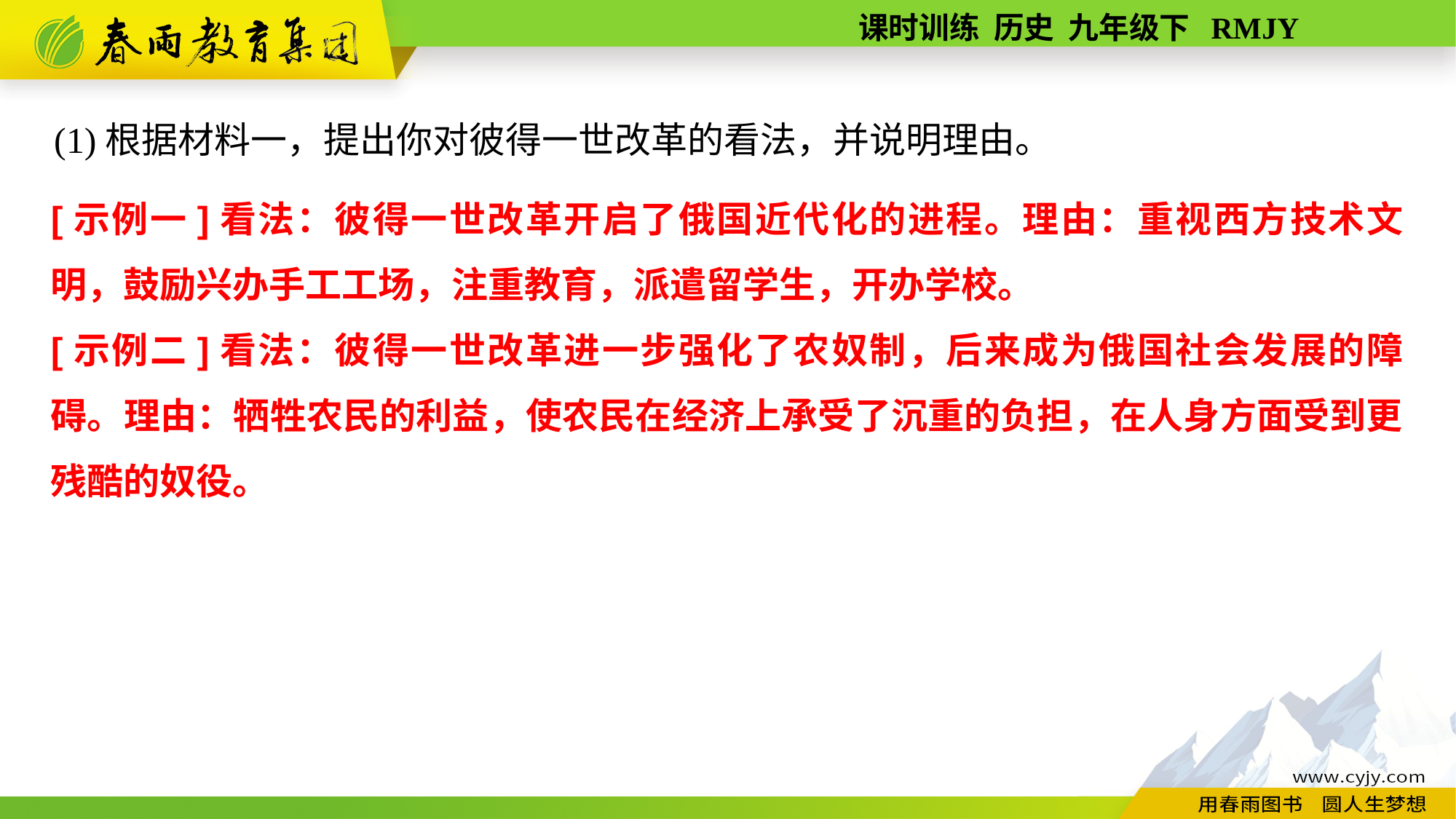

(1)根据材料一，提出你对彼得一世改革的看法，并说明理由。
[示例一]看法：彼得一世改革开启了俄国近代化的进程。理由：重视西方技术文明，鼓励兴办手工工场，注重教育，派遣留学生，开办学校。
[示例二]看法：彼得一世改革进一步强化了农奴制，后来成为俄国社会发展的障碍。理由：牺牲农民的利益，使农民在经济上承受了沉重的负担，在人身方面受到更残酷的奴役。